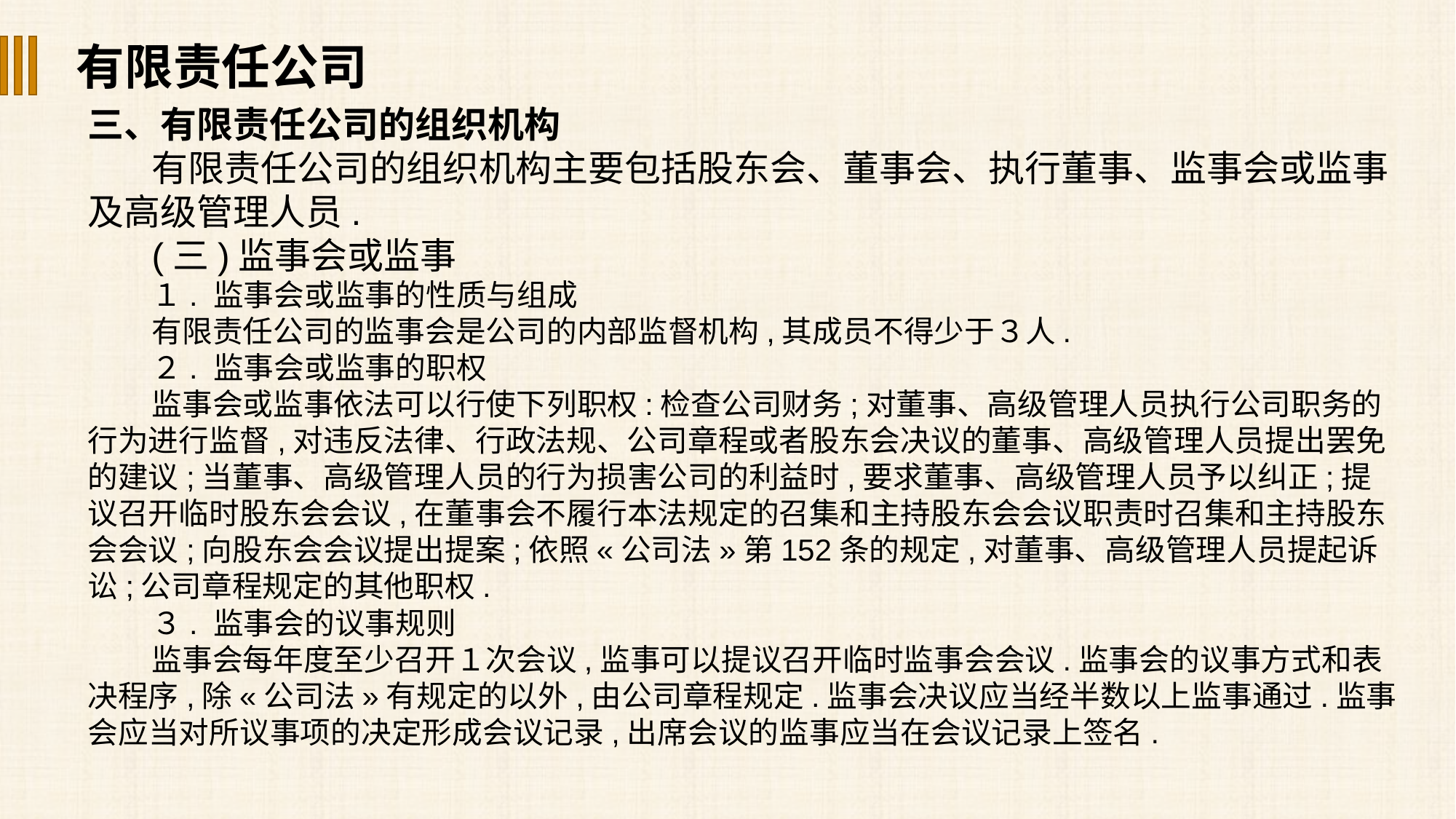

有限责任公司

三、有限责任公司的组织机构
有限责任公司的组织机构主要包括股东会、董事会、执行董事、监事会或监事及高级管理人员.
(三)监事会或监事
１. 监事会或监事的性质与组成
有限责任公司的监事会是公司的内部监督机构,其成员不得少于３人.
２. 监事会或监事的职权
监事会或监事依法可以行使下列职权:检查公司财务;对董事、高级管理人员执行公司职务的行为进行监督,对违反法律、行政法规、公司章程或者股东会决议的董事、高级管理人员提出罢免的建议;当董事、高级管理人员的行为损害公司的利益时,要求董事、高级管理人员予以纠正;提议召开临时股东会会议,在董事会不履行本法规定的召集和主持股东会会议职责时召集和主持股东会会议;向股东会会议提出提案;依照«公司法»第152条的规定,对董事、高级管理人员提起诉讼;公司章程规定的其他职权.
３. 监事会的议事规则
监事会每年度至少召开１次会议,监事可以提议召开临时监事会会议.监事会的议事方式和表决程序,除«公司法»有规定的以外,由公司章程规定.监事会决议应当经半数以上监事通过.监事会应当对所议事项的决定形成会议记录,出席会议的监事应当在会议记录上签名.